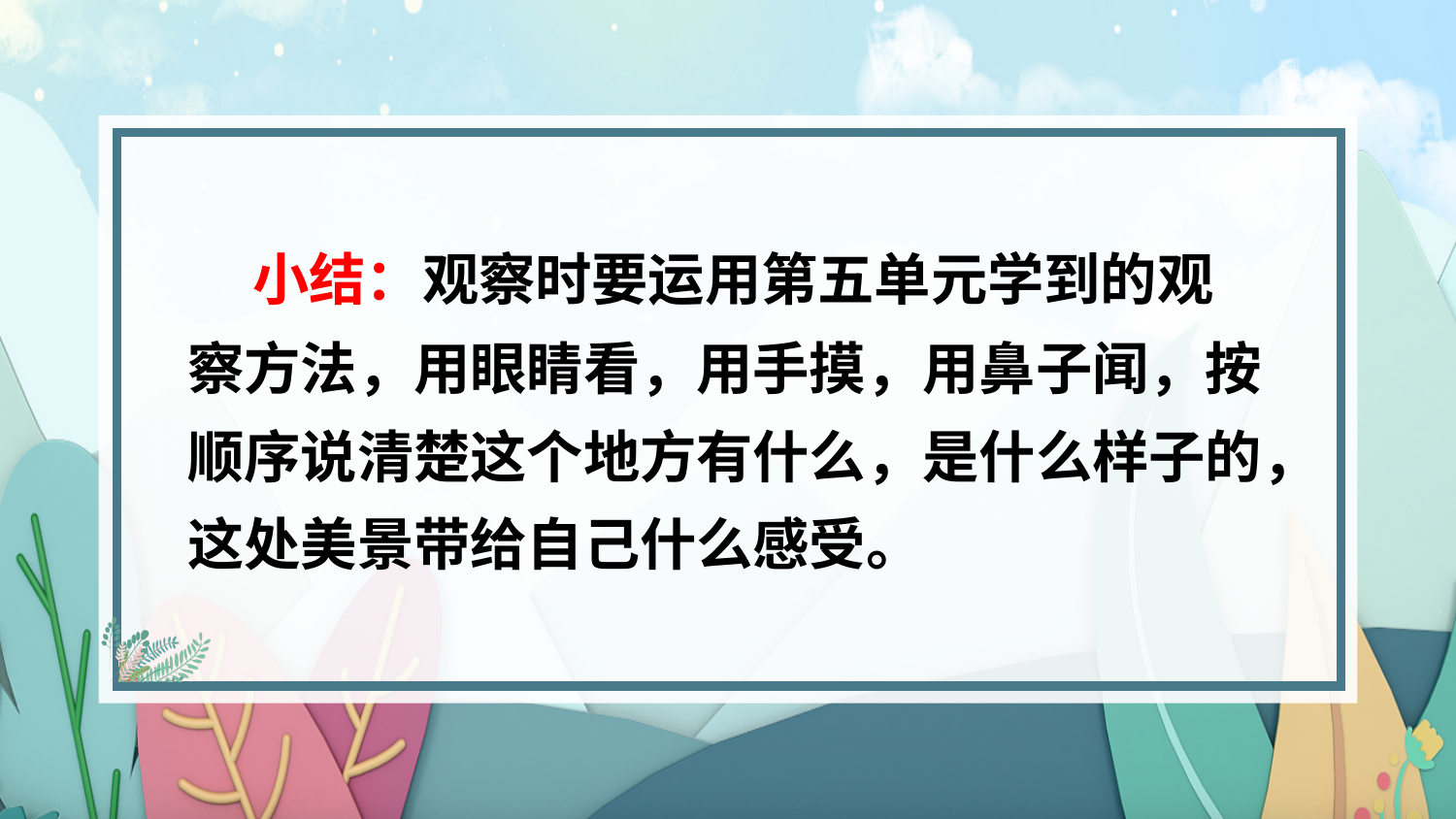

小结：观察时要运用第五单元学到的观察方法，用眼睛看，用手摸，用鼻子闻，按顺序说清楚这个地方有什么，是什么样子的，这处美景带给自己什么感受。